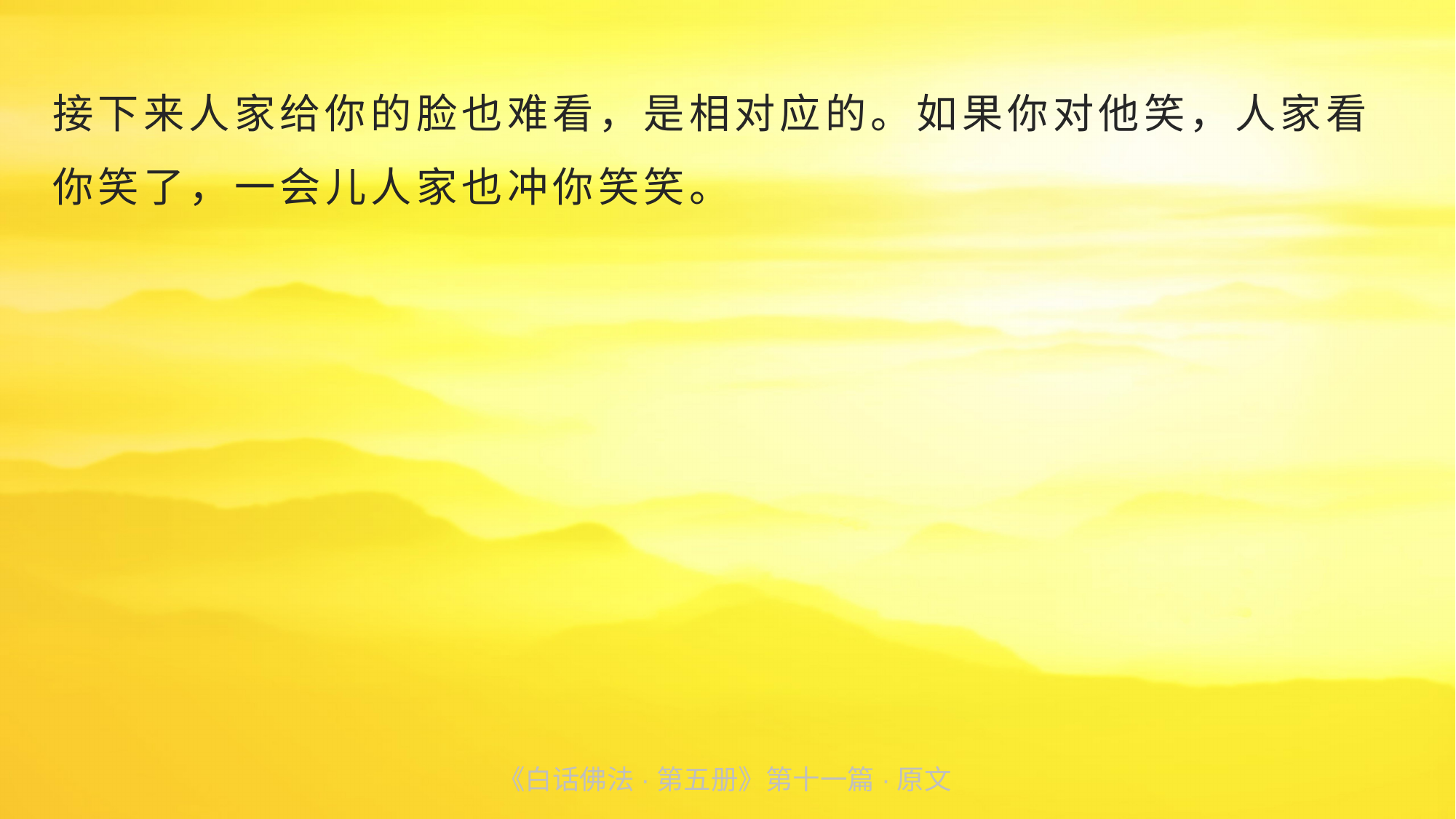

接下来人家给你的脸也难看，是相对应的。如果你对他笑，人家看你笑了，一会儿人家也冲你笑笑。

《白话佛法·第五册》第十一篇·原文